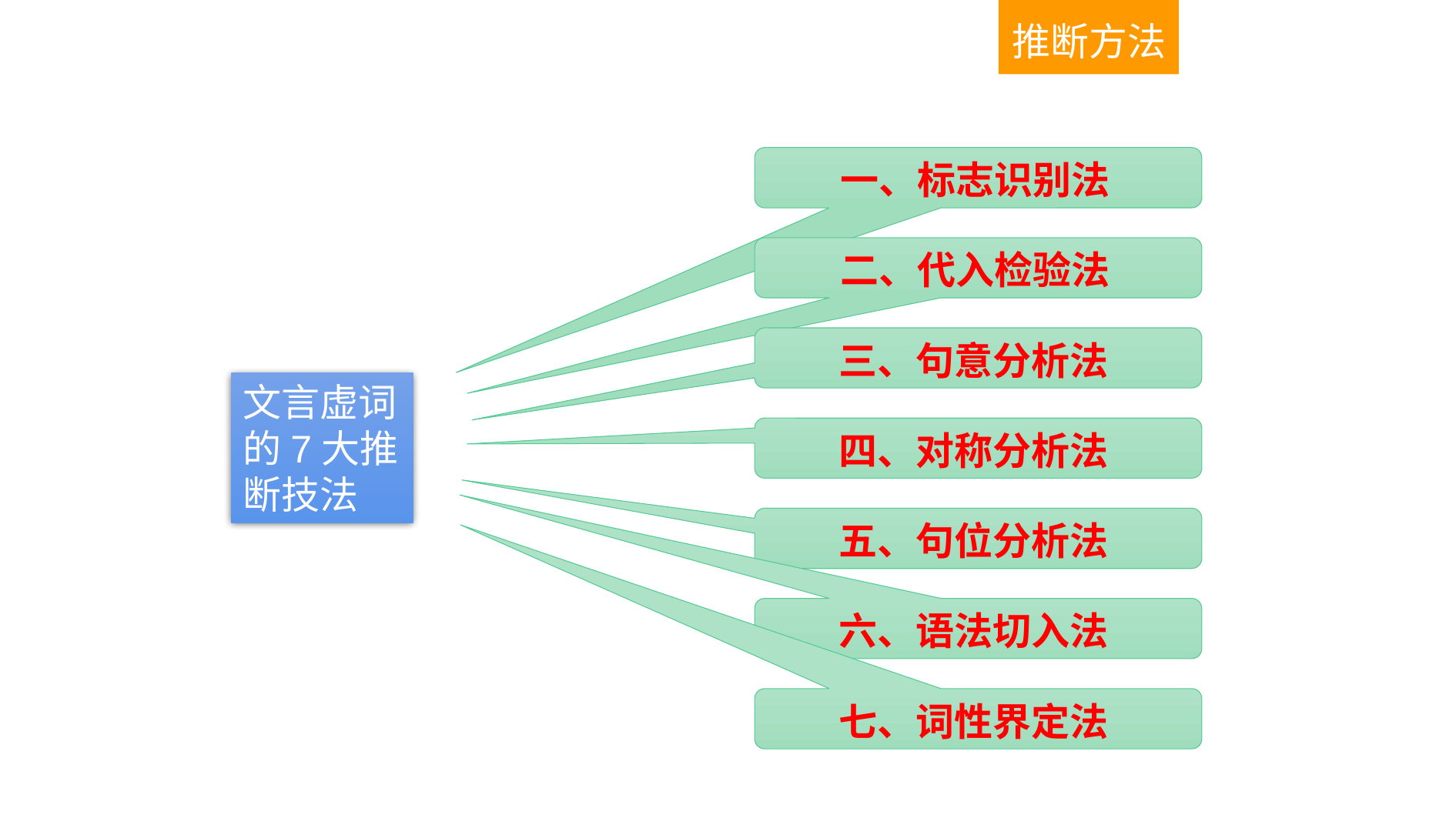

推断方法
一、标志识别法
二、代入检验法
三、句意分析法
文言虚词的7大推断技法
四、对称分析法
五、句位分析法
六、语法切入法
七、词性界定法